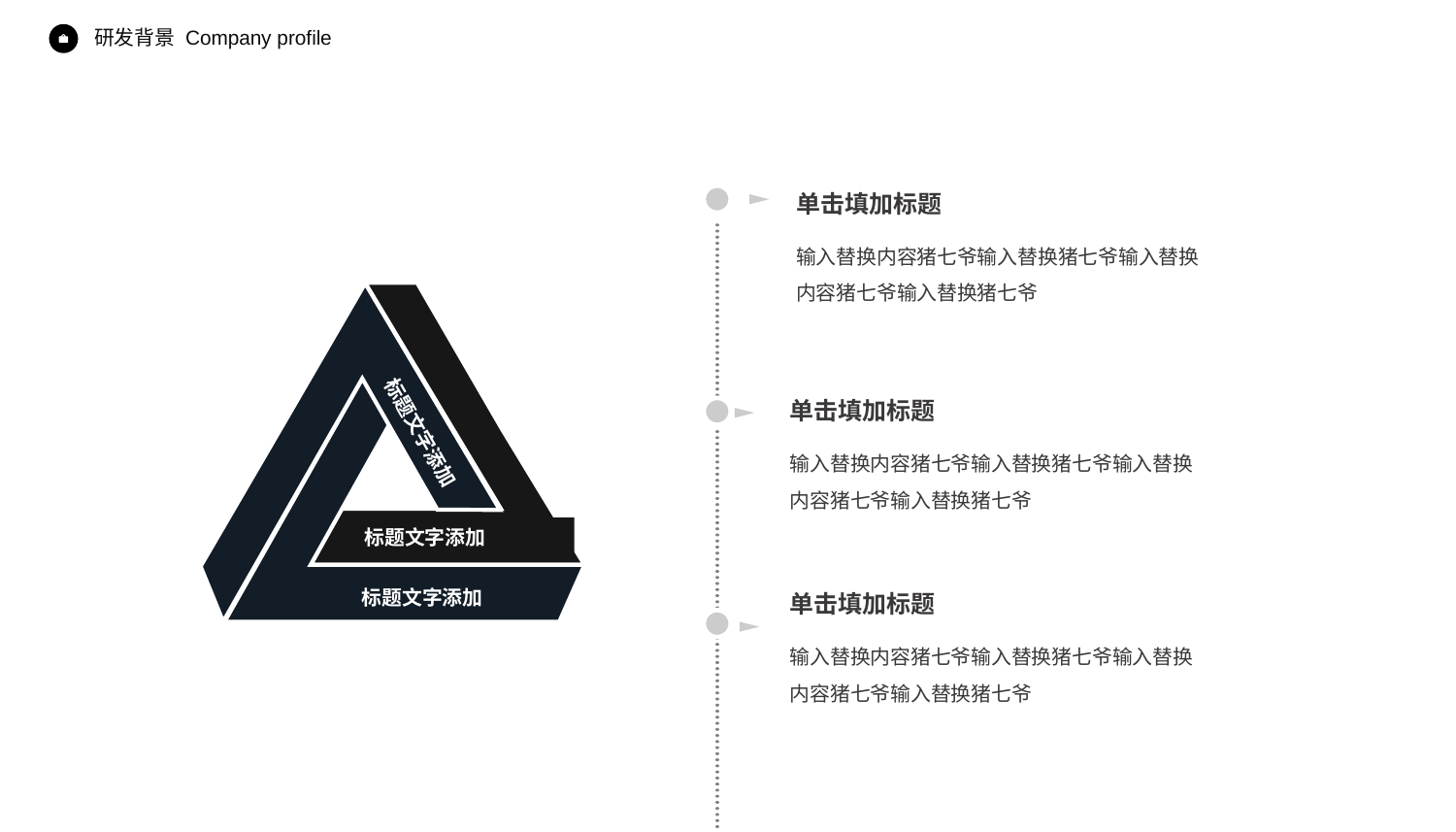

Company profile
研发背景

单击填加标题

输入替换内容猪七爷输入替换猪七爷输入替换内容猪七爷输入替换猪七爷

标题文字添加
标题文字添加
标题文字添加
单击填加标题

输入替换内容猪七爷输入替换猪七爷输入替换内容猪七爷输入替换猪七爷
单击填加标题

输入替换内容猪七爷输入替换猪七爷输入替换内容猪七爷输入替换猪七爷